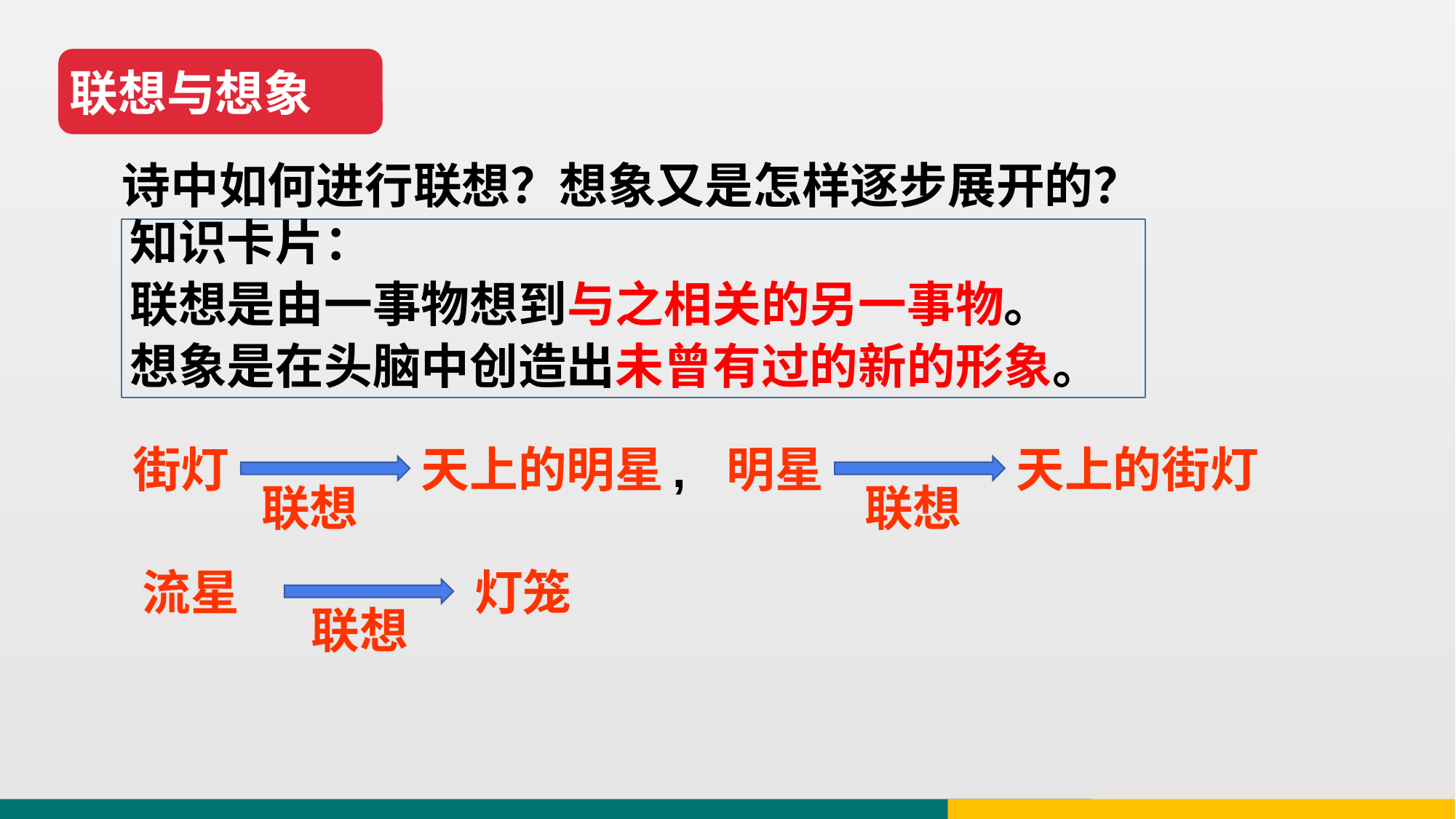

联想与想象
诗中如何进行联想？想象又是怎样逐步展开的？
知识卡片：
联想是由一事物想到与之相关的另一事物。
想象是在头脑中创造出未曾有过的新的形象。
明星
街灯
天上的街灯
天上的明星
,

联想
联想
流星
灯笼

联想